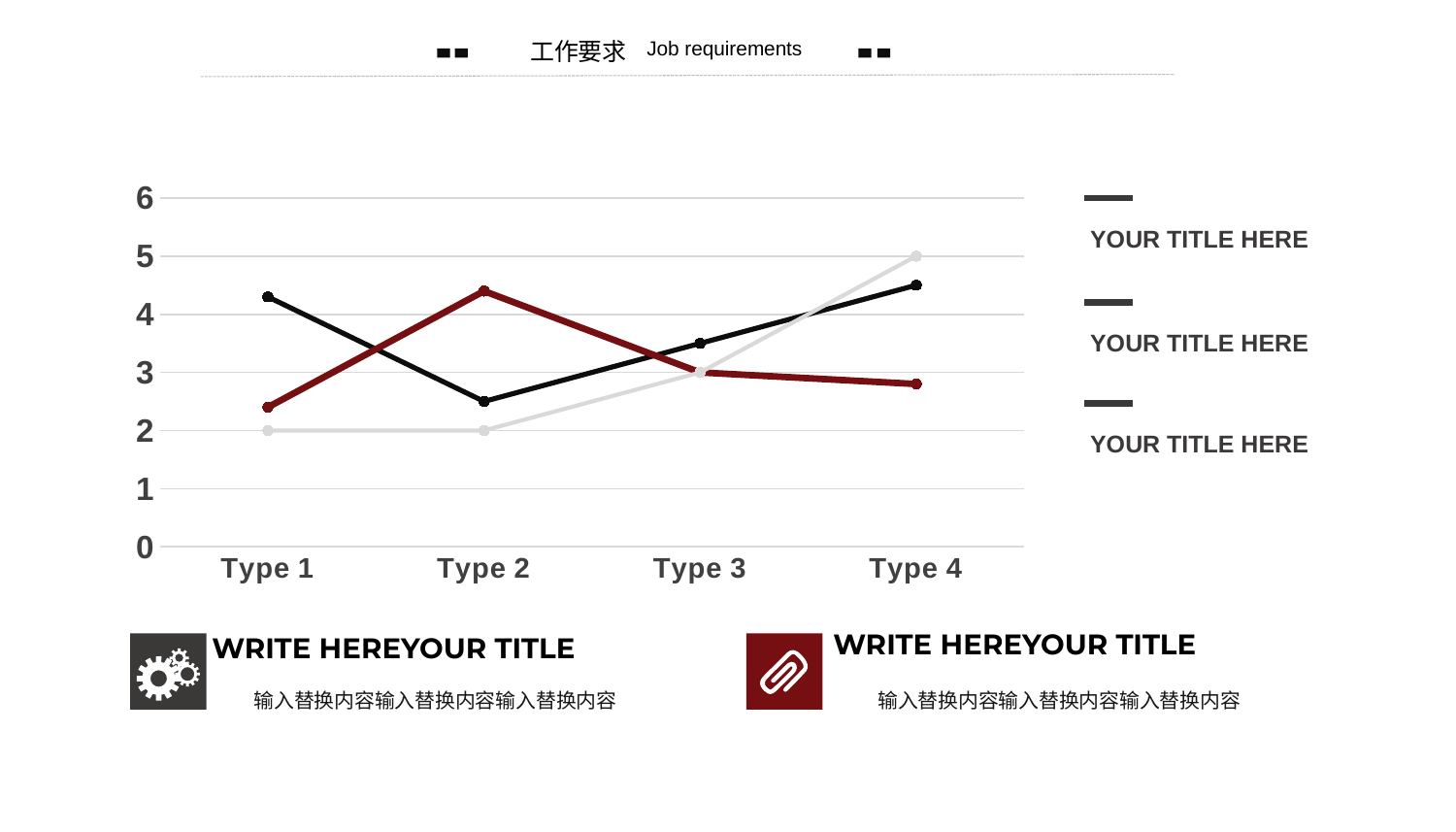

工作要求
Job requirements

### Chart

| Category | 系列 1 | 系列 2 | 系列 3 |
|---|---|---|---|
| Type 1 | 4.3 | 2.4 | 2.0 |
| Type 2 | 2.5 | 4.4 | 2.0 |
| Type 3 | 3.5 | 3.0 | 3.0 |
| Type 4 | 4.5 | 2.8 | 5.0 |
YOUR TITLE HERE
YOUR TITLE HERE
YOUR TITLE HERE

WRITE HEREYOUR TITLE

WRITE HEREYOUR TITLE

输入替换内容输入替换内容输入替换内容
输入替换内容输入替换内容输入替换内容